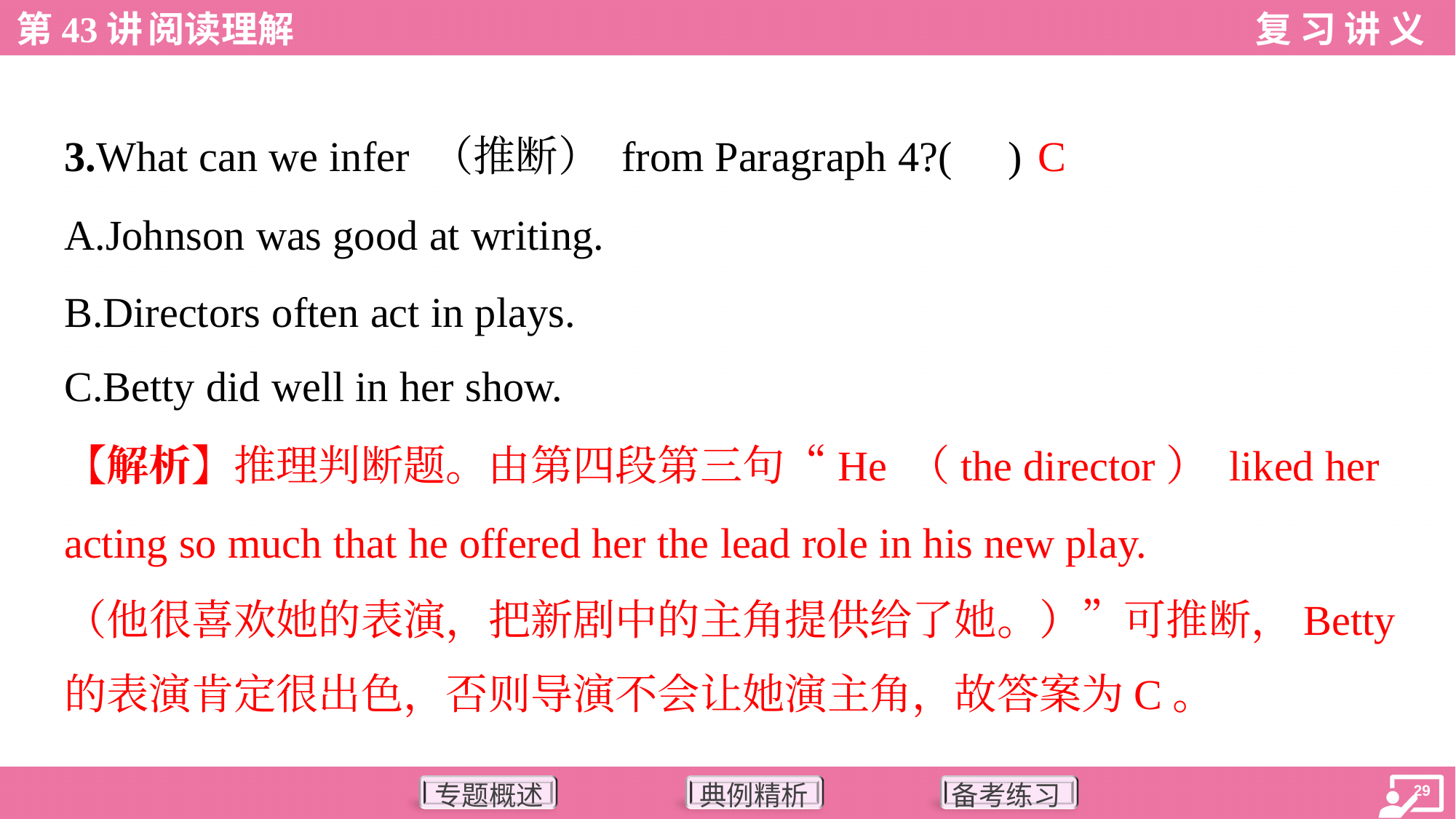

C
3.What can we infer （推断） from Paragraph 4?(     )
A.Johnson was good at writing.
B.Directors often act in plays.
C.Betty did well in her show.
【解析】推理判断题。由第四段第三句“He （the director） liked her
acting so much that he offered her the lead role in his new play.
（他很喜欢她的表演，把新剧中的主角提供给了她。）”可推断，Betty
的表演肯定很出色，否则导演不会让她演主角，故答案为C。